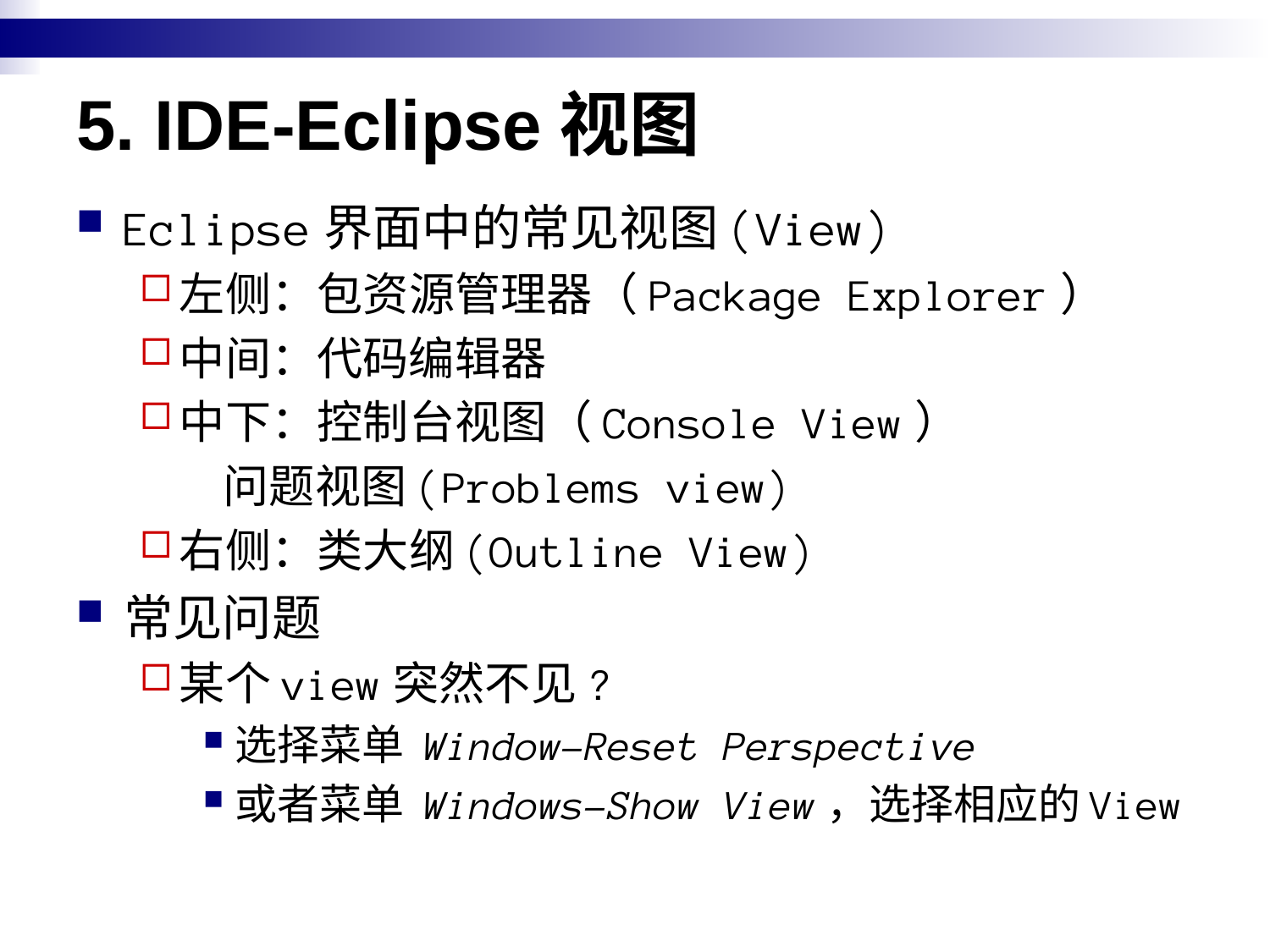

# 5. IDE-Eclipse视图
Eclipse界面中的常见视图(View)
左侧：包资源管理器（Package Explorer）
中间：代码编辑器
中下：控制台视图（Console View）
       问题视图(Problems view)
右侧：类大纲(Outline View)
常见问题
某个view突然不见?
选择菜单 Window-Reset Perspective
或者菜单 Windows-Show View，选择相应的View